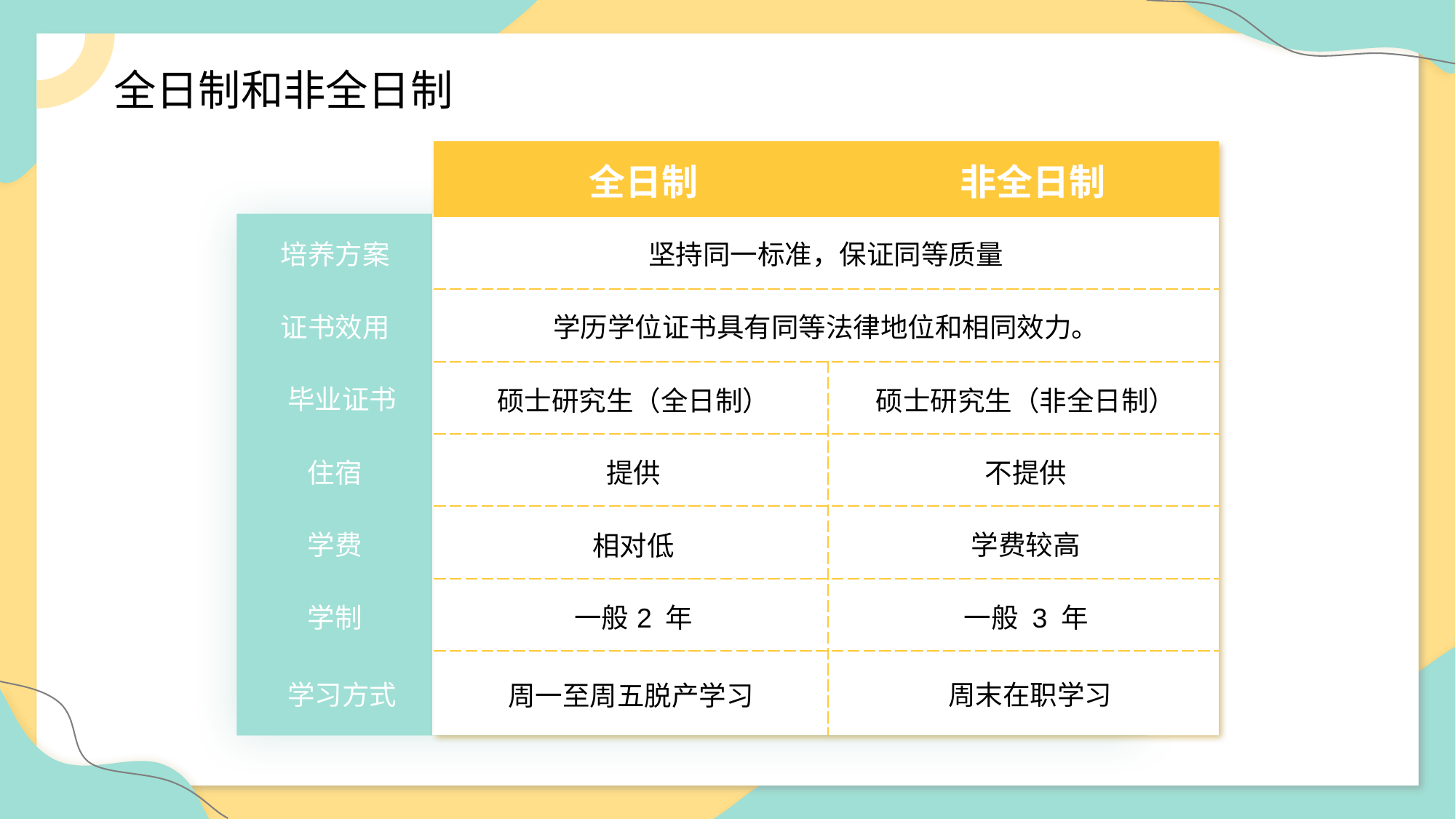

# 全日制和非全日制
|  | 全日制 | 非全日制 |
| --- | --- | --- |
| 培养方案 | 坚持同一标准，保证同等质量 |  |
| 证书效用 | 学历学位证书具有同等法律地位和相同效力。 |  |
| 毕业证书 | 硕士研究生（全日制） | 硕士研究生（非全日制） |
| 住宿 | 提供 | 不提供 |
| 学费 | 相对低 | 学费较高 |
| 学制 | 一般2 年 | 一般 3 年 |
| 学习方式 | 周一至周五脱产学习 | 周末在职学习 |